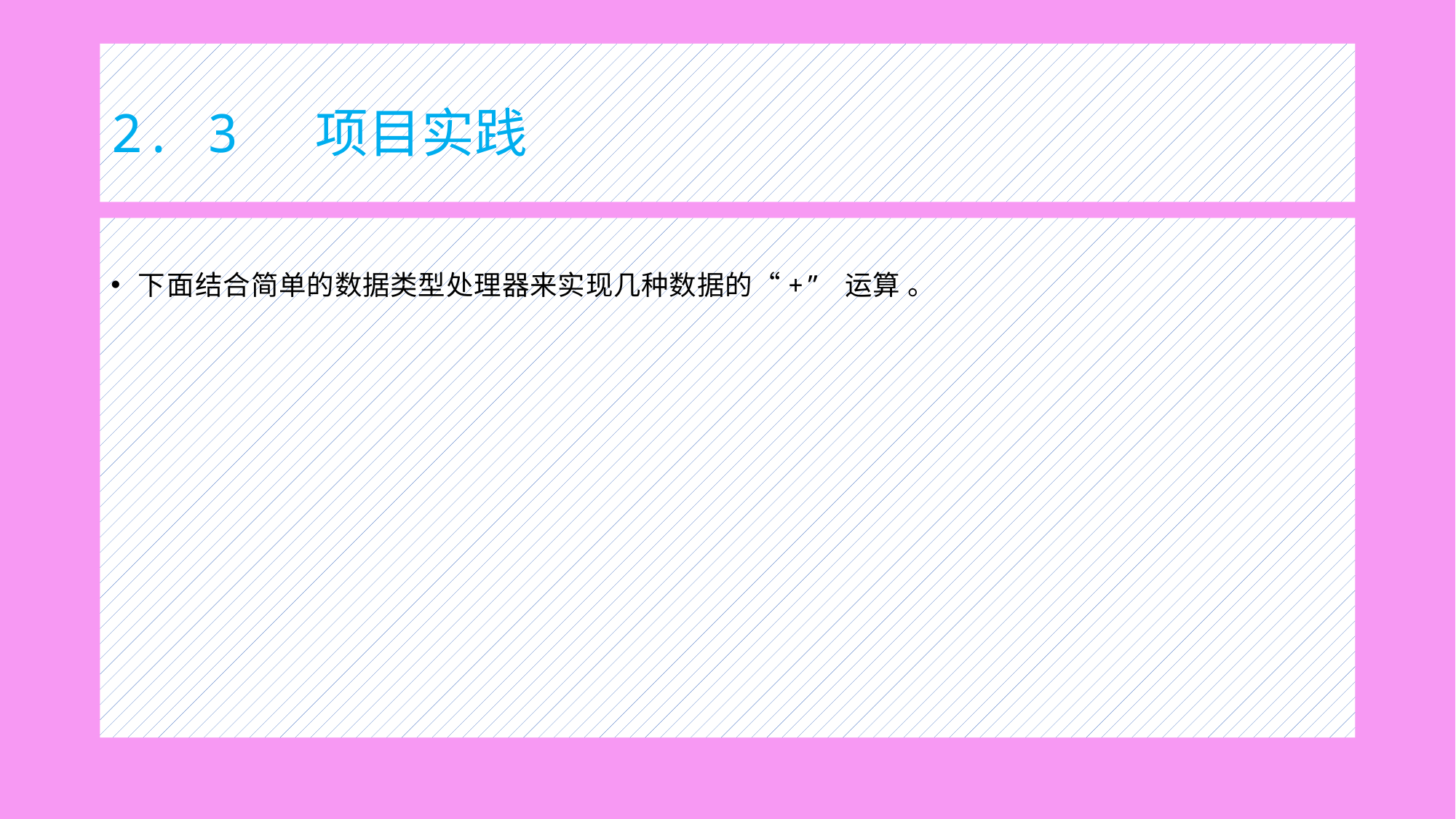

# 2. 3  项目实践

下面结合简单的数据类型处理器来实现几种数据的“+” 运算 。